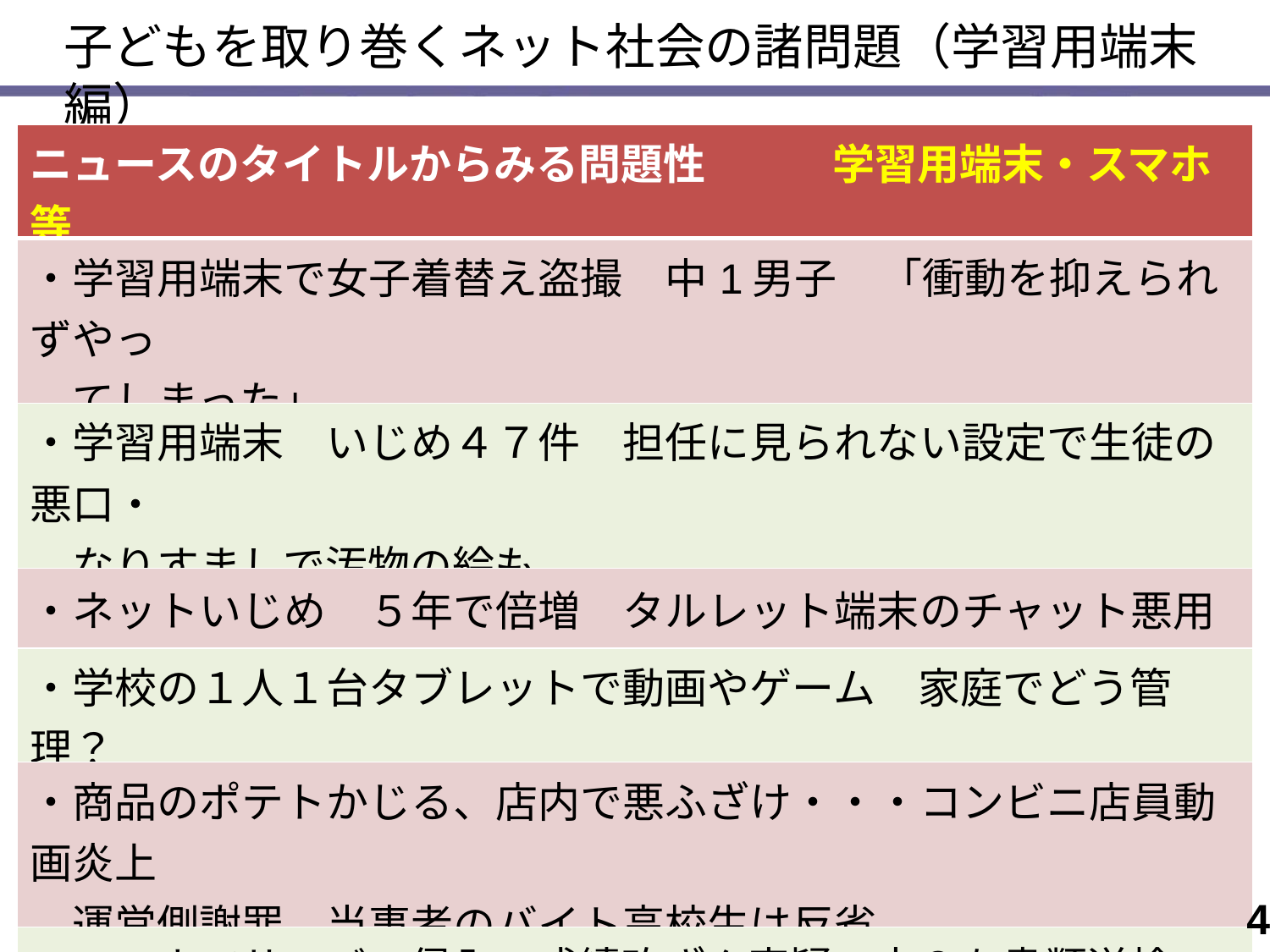

子どもを取り巻くネット社会の諸問題（学習用端末編）
| ニュースのタイトルからみる問題性　　　学習用端末・スマホ等 |
| --- |
| ・学習用端末で女子着替え盗撮　中1男子　「衝動を抑えられずやっ　 　てしまった」 |
| ・学習用端末　いじめ４７件　担任に見られない設定で生徒の悪口・ 　なりすましで汚物の絵も |
| ・ネットいじめ　５年で倍増　タルレット端末のチャット悪用 |
| ・学校の１人１台タブレットで動画やゲーム　家庭でどう管理？ |
| ・商品のポテトかじる、店内で悪ふざけ・・・コンビニ店員動画炎上 　運営側謝罪　当事者のバイト高校生は反省 |
| ・スマホでサーバー侵入　成績改ざん容疑　中３を書類送検 |
| ・＜身代金ウイルス＞作成容疑で中３逮捕 |
| ・軽い動機「パパ活」女子中高生の横行・・・性被害も |

4